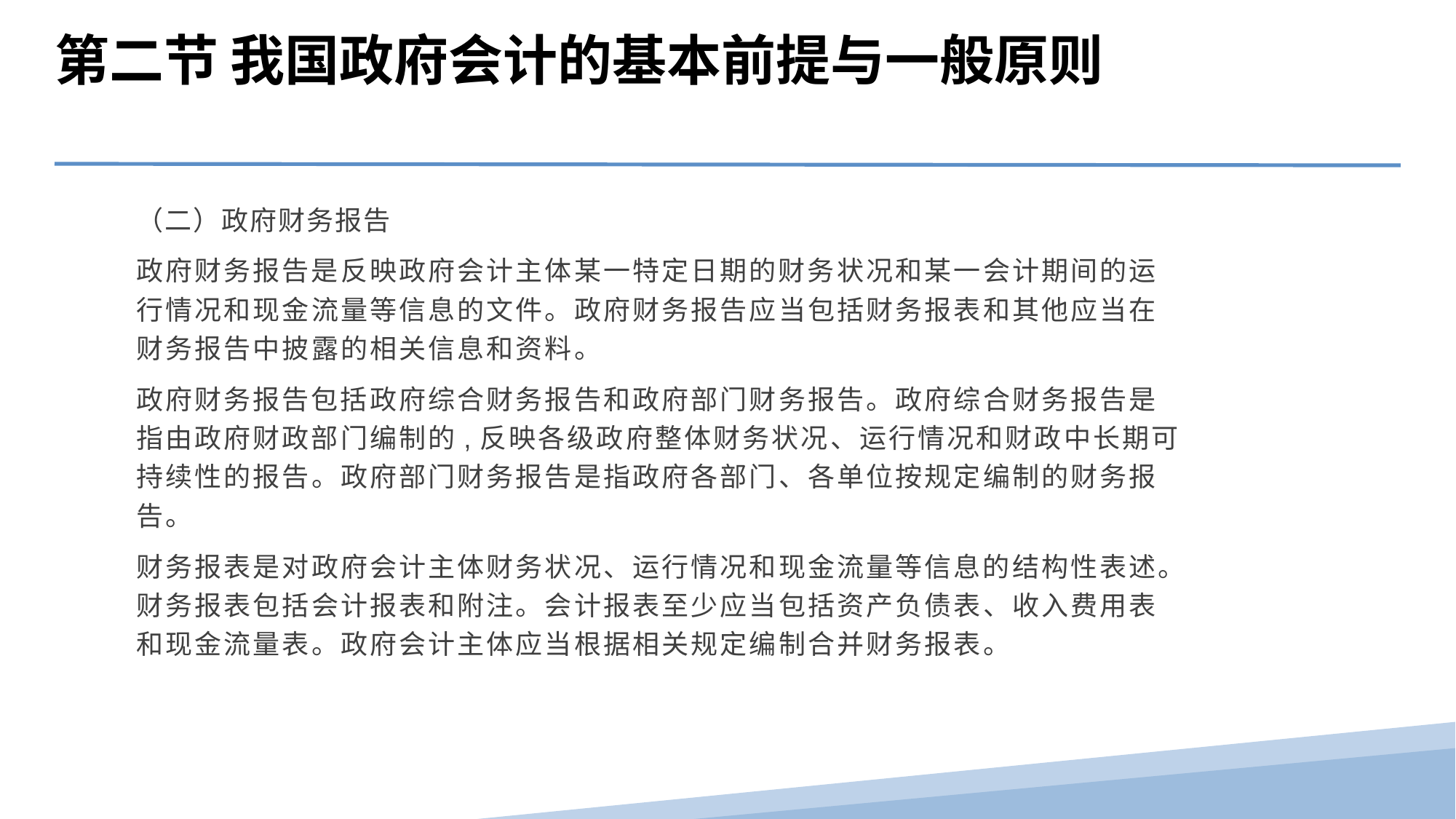

第二节 我国政府会计的基本前提与一般原则
（二）政府财务报告
政府财务报告是反映政府会计主体某一特定日期的财务状况和某一会计期间的运行情况和现金流量等信息的文件。政府财务报告应当包括财务报表和其他应当在财务报告中披露的相关信息和资料。
政府财务报告包括政府综合财务报告和政府部门财务报告。政府综合财务报告是指由政府财政部门编制的,反映各级政府整体财务状况、运行情况和财政中长期可持续性的报告。政府部门财务报告是指政府各部门、各单位按规定编制的财务报告。
财务报表是对政府会计主体财务状况、运行情况和现金流量等信息的结构性表述。财务报表包括会计报表和附注。会计报表至少应当包括资产负债表、收入费用表和现金流量表。政府会计主体应当根据相关规定编制合并财务报表。